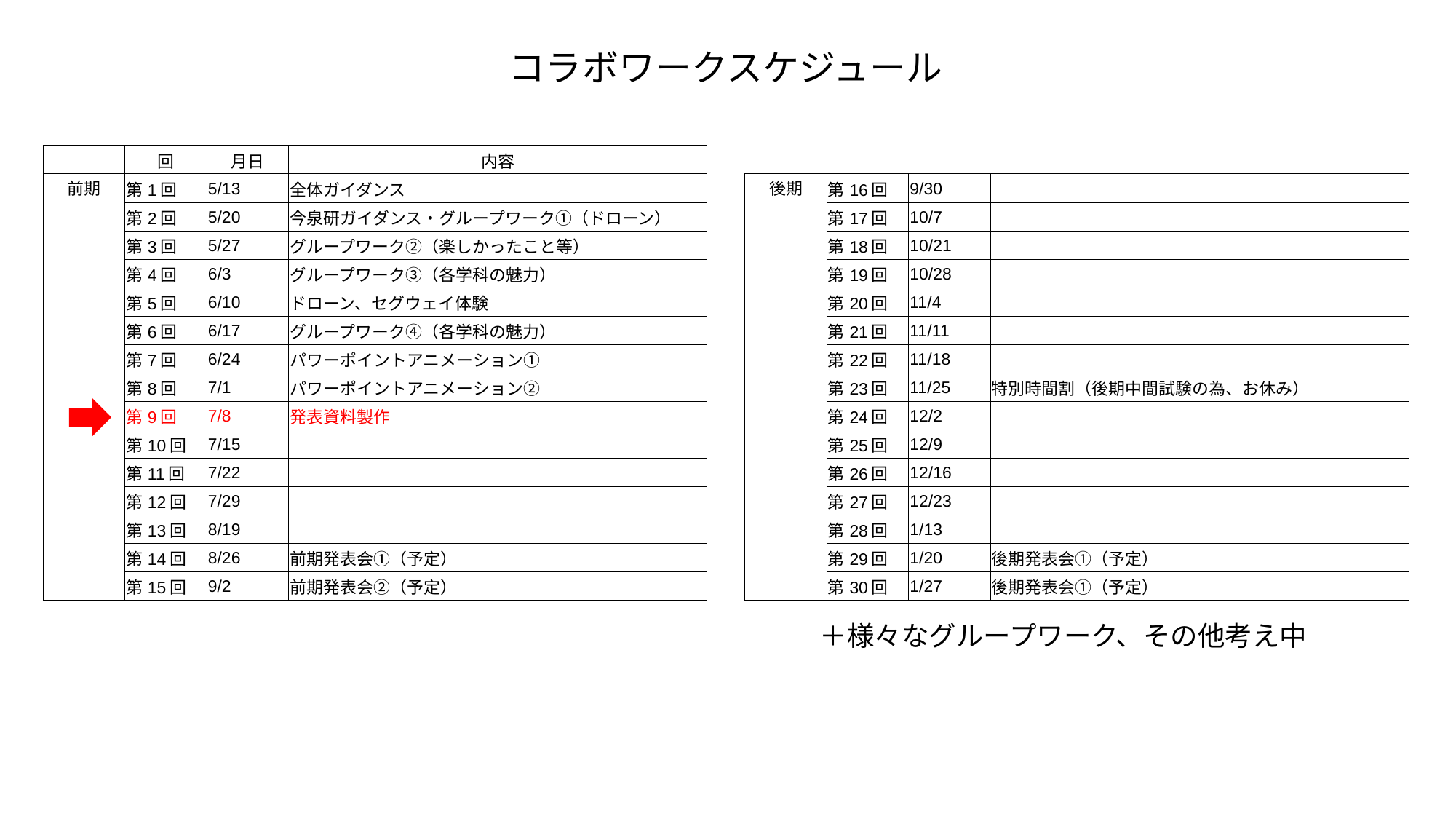

コラボワークスケジュール
|  | 回 | 月日 | 内容 |
| --- | --- | --- | --- |
| 前期 | 第1回 | 5/13 | 全体ガイダンス |
|  | 第2回 | 5/20 | 今泉研ガイダンス・グループワーク①（ドローン） |
|  | 第3回 | 5/27 | グループワーク②（楽しかったこと等） |
|  | 第4回 | 6/3 | グループワーク③（各学科の魅力） |
|  | 第5回 | 6/10 | ドローン、セグウェイ体験 |
|  | 第6回 | 6/17 | グループワーク④（各学科の魅力） |
|  | 第7回 | 6/24 | パワーポイントアニメーション① |
|  | 第8回 | 7/1 | パワーポイントアニメーション② |
|  | 第9回 | 7/8 | 発表資料製作 |
|  | 第10回 | 7/15 |  |
|  | 第11回 | 7/22 |  |
|  | 第12回 | 7/29 |  |
|  | 第13回 | 8/19 |  |
|  | 第14回 | 8/26 | 前期発表会①（予定） |
|  | 第15回 | 9/2 | 前期発表会②（予定） |
| 後期 | 第16回 | 9/30 |  |
| --- | --- | --- | --- |
|  | 第17回 | 10/7 |  |
|  | 第18回 | 10/21 |  |
|  | 第19回 | 10/28 |  |
|  | 第20回 | 11/4 |  |
|  | 第21回 | 11/11 |  |
|  | 第22回 | 11/18 |  |
|  | 第23回 | 11/25 | 特別時間割（後期中間試験の為、お休み） |
|  | 第24回 | 12/2 |  |
|  | 第25回 | 12/9 |  |
|  | 第26回 | 12/16 |  |
|  | 第27回 | 12/23 |  |
|  | 第28回 | 1/13 |  |
|  | 第29回 | 1/20 | 後期発表会①（予定） |
|  | 第30回 | 1/27 | 後期発表会①（予定） |

＋様々なグループワーク、その他考え中